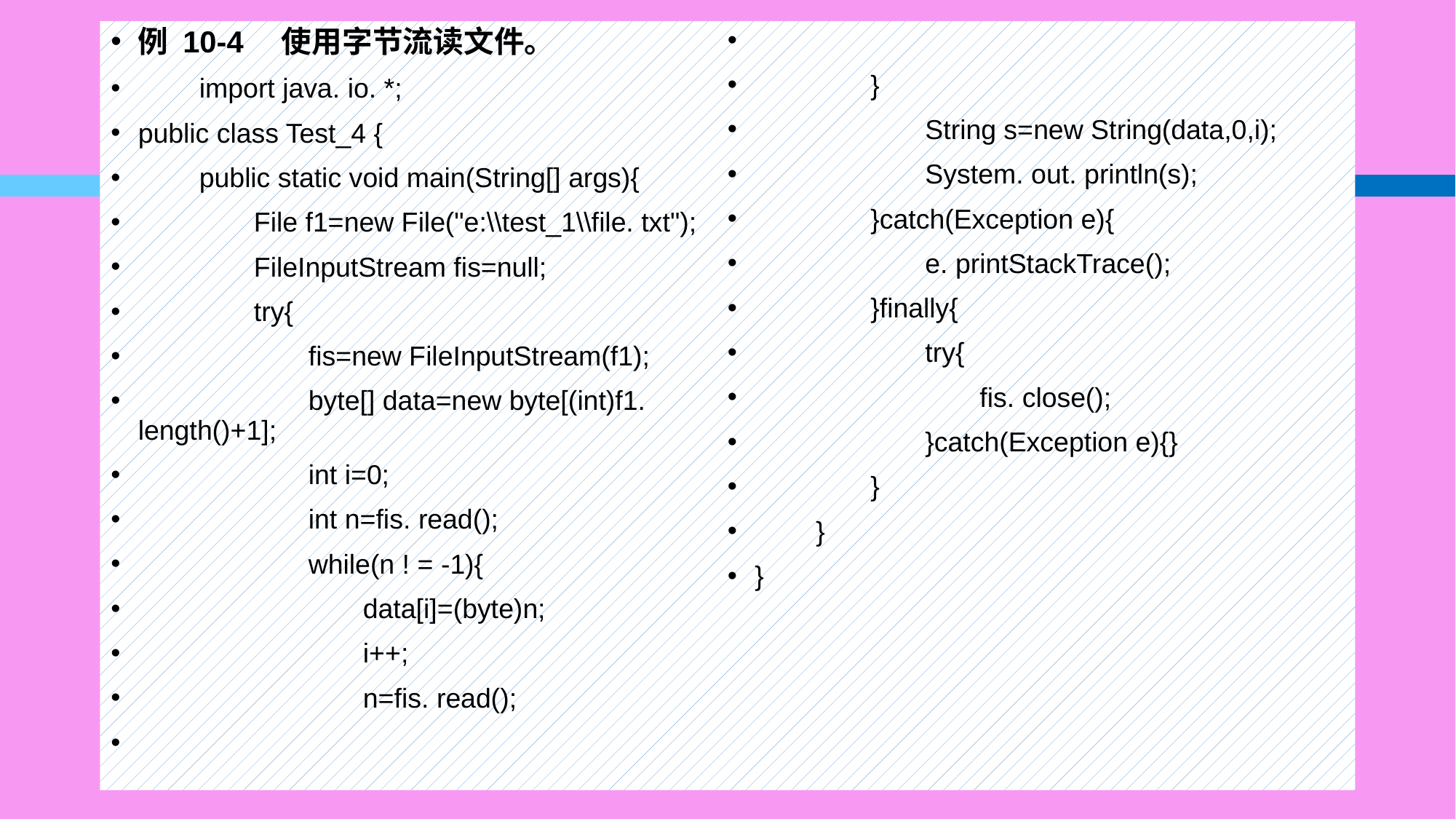

例 10-4　使用字节流读文件。
　　import java. io. *;
public class Test_4 {
　　public static void main(String[] args){
　　　　File f1=new File("e:\\test_1\\file. txt");
　　　　FileInputStream fis=null;
　　　　try{
　　　　　　fis=new FileInputStream(f1);
　　　　　　byte[] data=new byte[(int)f1. length()+1];
　　　　　　int i=0;
　　　　　　int n=fis. read();
　　　　　　while(n ! = -1){
　　　　　　　　data[i]=(byte)n;
　　　　　　　　i++;
　　　　　　　　n=fis. read();

　　　　}
　　　　　　String s=new String(data,0,i);
　　　　　　System. out. println(s);
　　　　}catch(Exception e){
　　　　　　e. printStackTrace();
　　　　}finally{
　　　　　　try{
　　　　　　　　fis. close();
　　　　　　}catch(Exception e){}
　　　　}
　　}
}
#